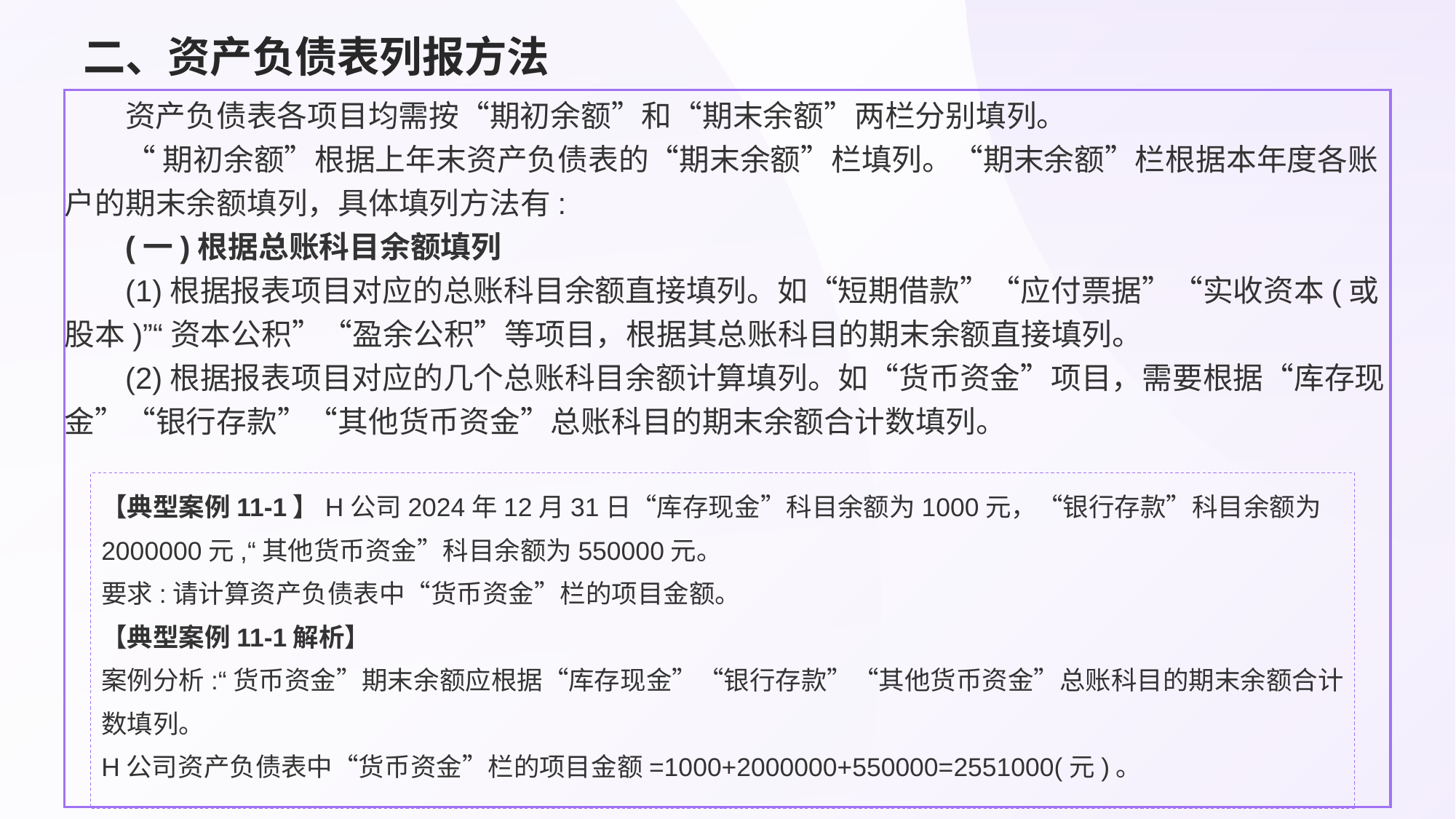

# 二、资产负债表列报方法
资产负债表各项目均需按“期初余额”和“期末余额”两栏分别填列。
“期初余额”根据上年末资产负债表的“期末余额”栏填列。“期末余额”栏根据本年度各账户的期末余额填列，具体填列方法有:
(一)根据总账科目余额填列
(1)根据报表项目对应的总账科目余额直接填列。如“短期借款”“应付票据”“实收资本(或股本)”“资本公积”“盈余公积”等项目，根据其总账科目的期末余额直接填列。
(2)根据报表项目对应的几个总账科目余额计算填列。如“货币资金”项目，需要根据“库存现金”“银行存款”“其他货币资金”总账科目的期末余额合计数填列。

【典型案例11-1】H公司2024年12月31日“库存现金”科目余额为1000元，“银行存款”科目余额为2000000元,“其他货币资金”科目余额为550000元。
要求:请计算资产负债表中“货币资金”栏的项目金额。
【典型案例11-1解析】
案例分析:“货币资金”期末余额应根据“库存现金”“银行存款”“其他货币资金”总账科目的期末余额合计数填列。
H公司资产负债表中“货币资金”栏的项目金额=1000+2000000+550000=2551000(元)。